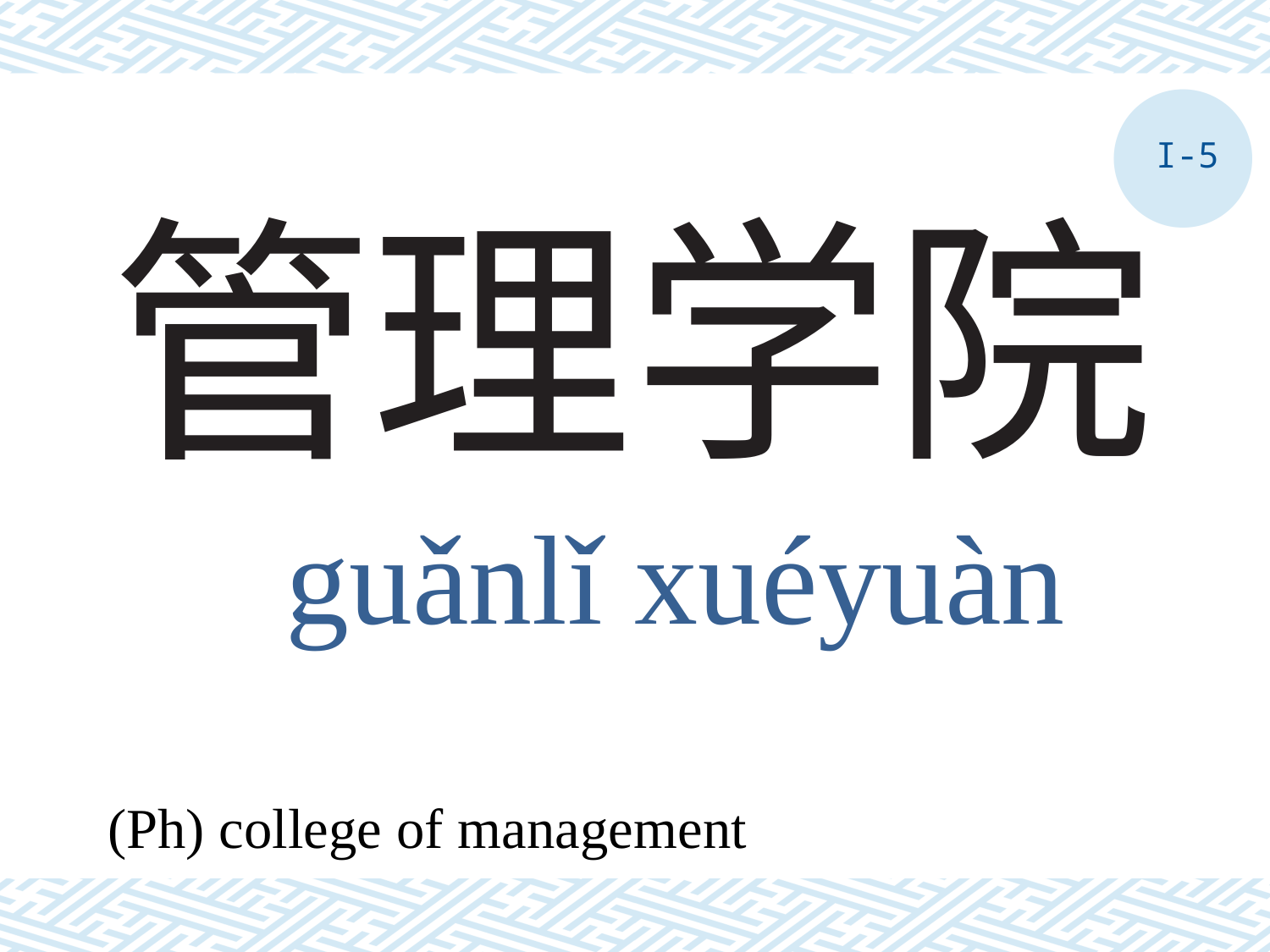

I-5

# 管理学院
guǎnlǐ xuéyuàn
(Ph) college of management